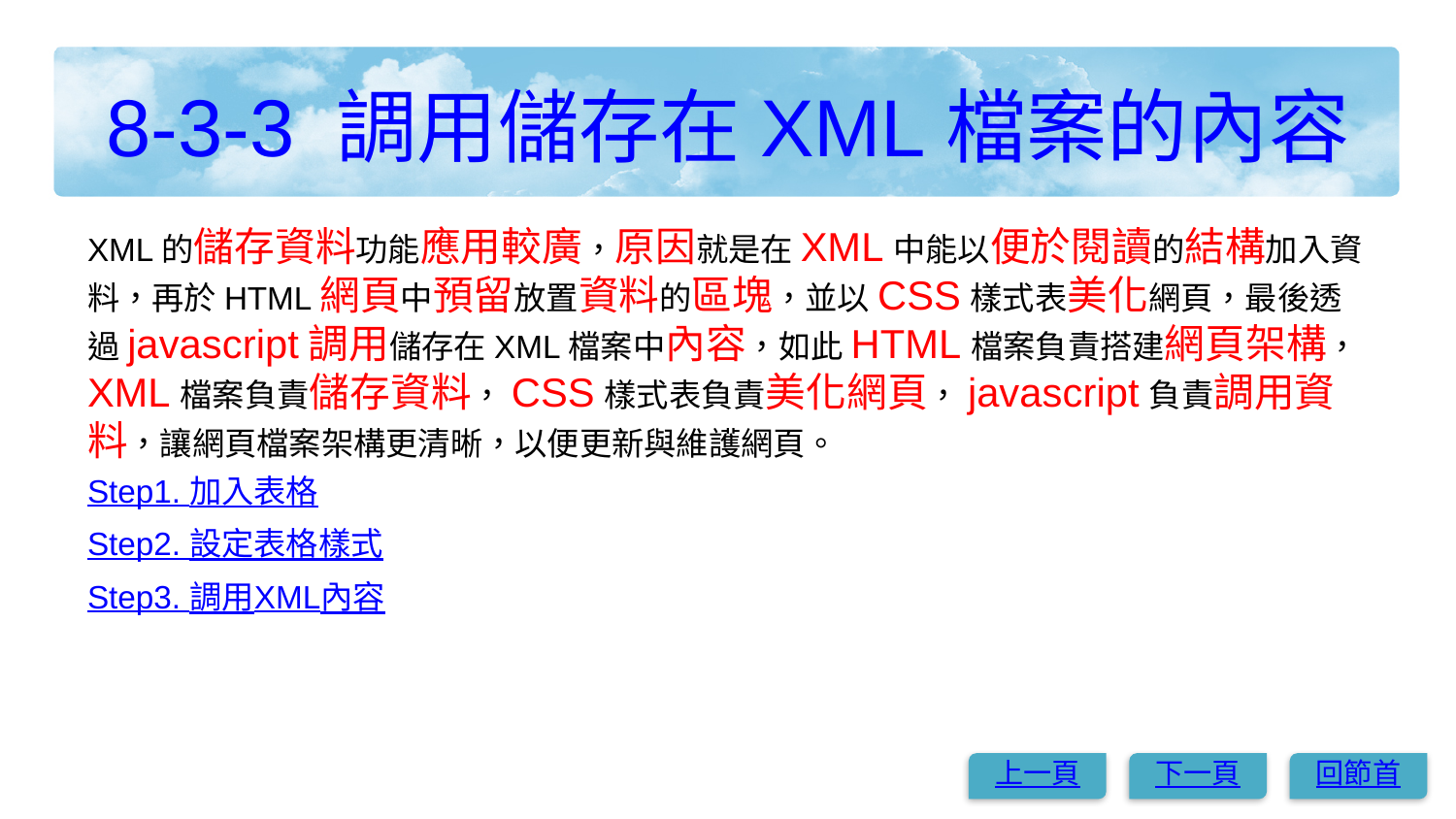

# 8-3-3 調用儲存在XML檔案的內容
XML的儲存資料功能應用較廣，原因就是在XML中能以便於閱讀的結構加入資料，再於HTML網頁中預留放置資料的區塊，並以CSS樣式表美化網頁，最後透過javascript調用儲存在XML檔案中內容，如此HTML檔案負責搭建網頁架構，XML檔案負責儲存資料，CSS樣式表負責美化網頁，javascript負責調用資料，讓網頁檔案架構更清晰，以便更新與維護網頁。
Step1. 加入表格
Step2. 設定表格樣式
Step3. 調用XML內容
上一頁
下一頁
回節首